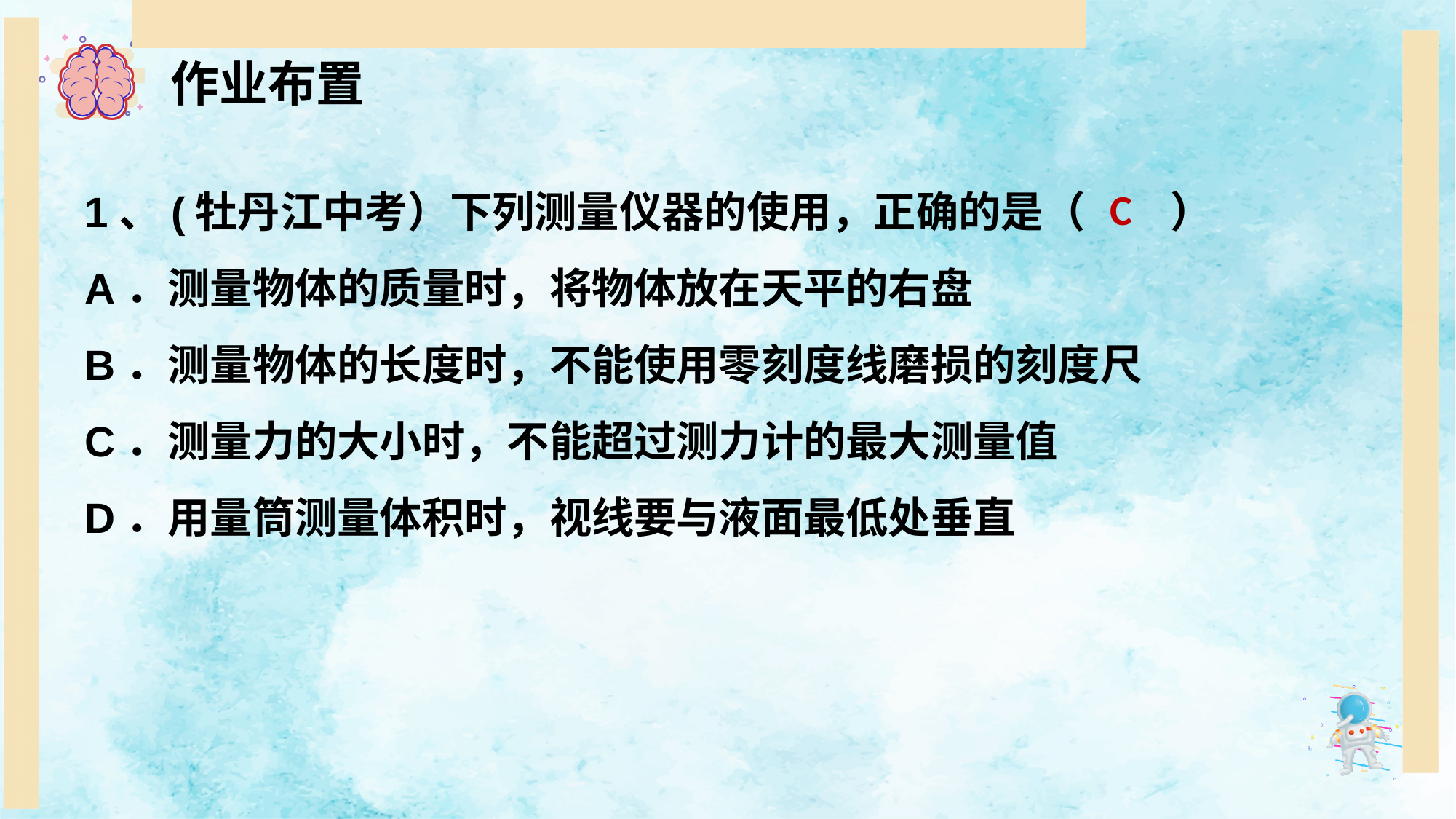

作业布置
1、(牡丹江中考）下列测量仪器的使用，正确的是（　　）
A．测量物体的质量时，将物体放在天平的右盘
B．测量物体的长度时，不能使用零刻度线磨损的刻度尺
C．测量力的大小时，不能超过测力计的最大测量值
D．用量筒测量体积时，视线要与液面最低处垂直
C